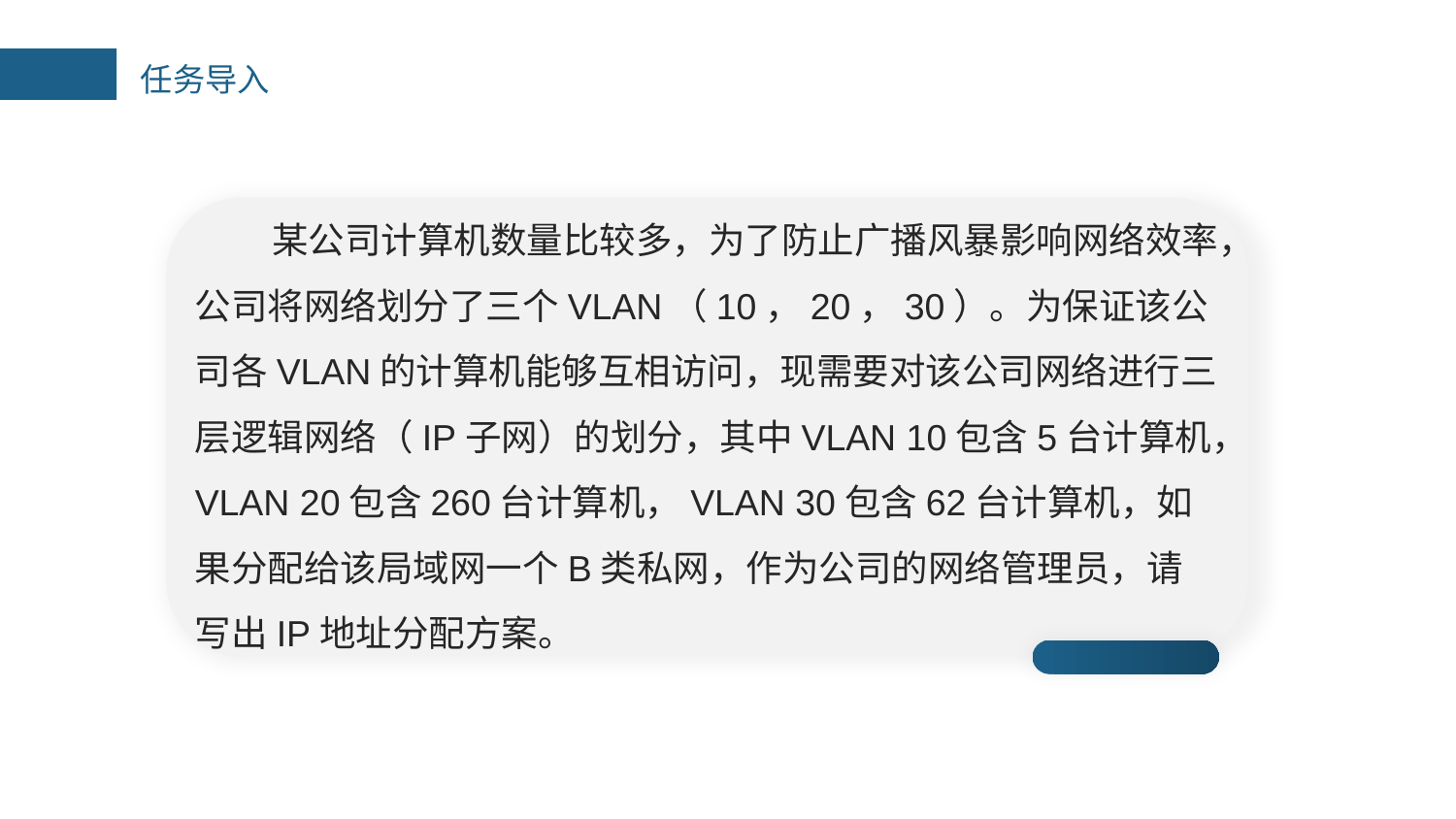

某公司计算机数量比较多，为了防止广播风暴影响网络效率，公司将网络划分了三个VLAN（10，20，30）。为保证该公司各VLAN的计算机能够互相访问，现需要对该公司网络进行三层逻辑网络（IP子网）的划分，其中VLAN 10包含5台计算机，VLAN 20包含260台计算机，VLAN 30包含62台计算机，如果分配给该局域网一个B类私网，作为公司的网络管理员，请写出IP地址分配方案。